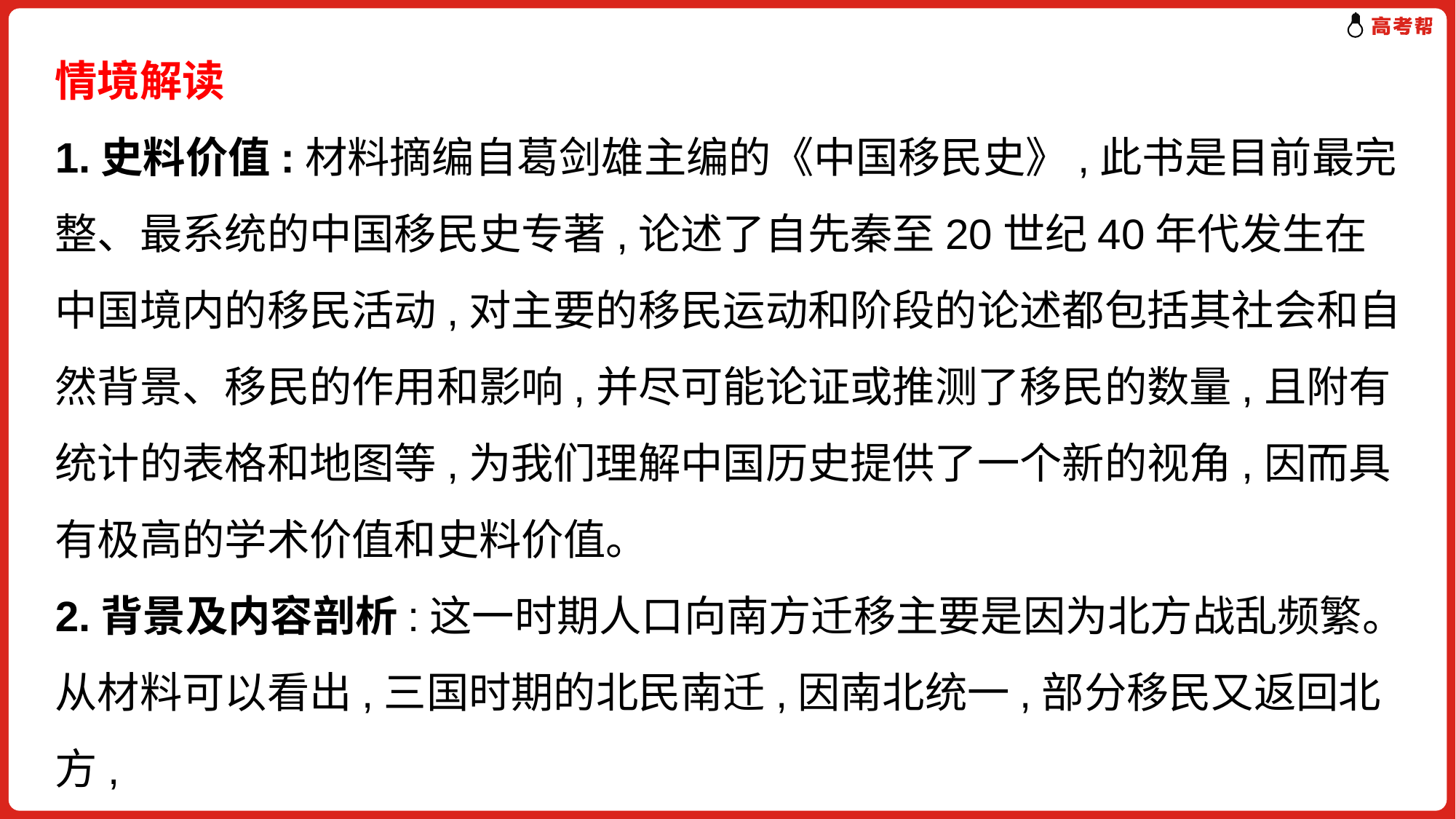

情境解读
1.史料价值:材料摘编自葛剑雄主编的《中国移民史》,此书是目前最完整、最系统的中国移民史专著,论述了自先秦至20世纪40年代发生在中国境内的移民活动,对主要的移民运动和阶段的论述都包括其社会和自然背景、移民的作用和影响,并尽可能论证或推测了移民的数量,且附有统计的表格和地图等,为我们理解中国历史提供了一个新的视角,因而具有极高的学术价值和史料价值。
2.背景及内容剖析:这一时期人口向南方迁移主要是因为北方战乱频繁。从材料可以看出,三国时期的北民南迁,因南北统一,部分移民又返回北方,